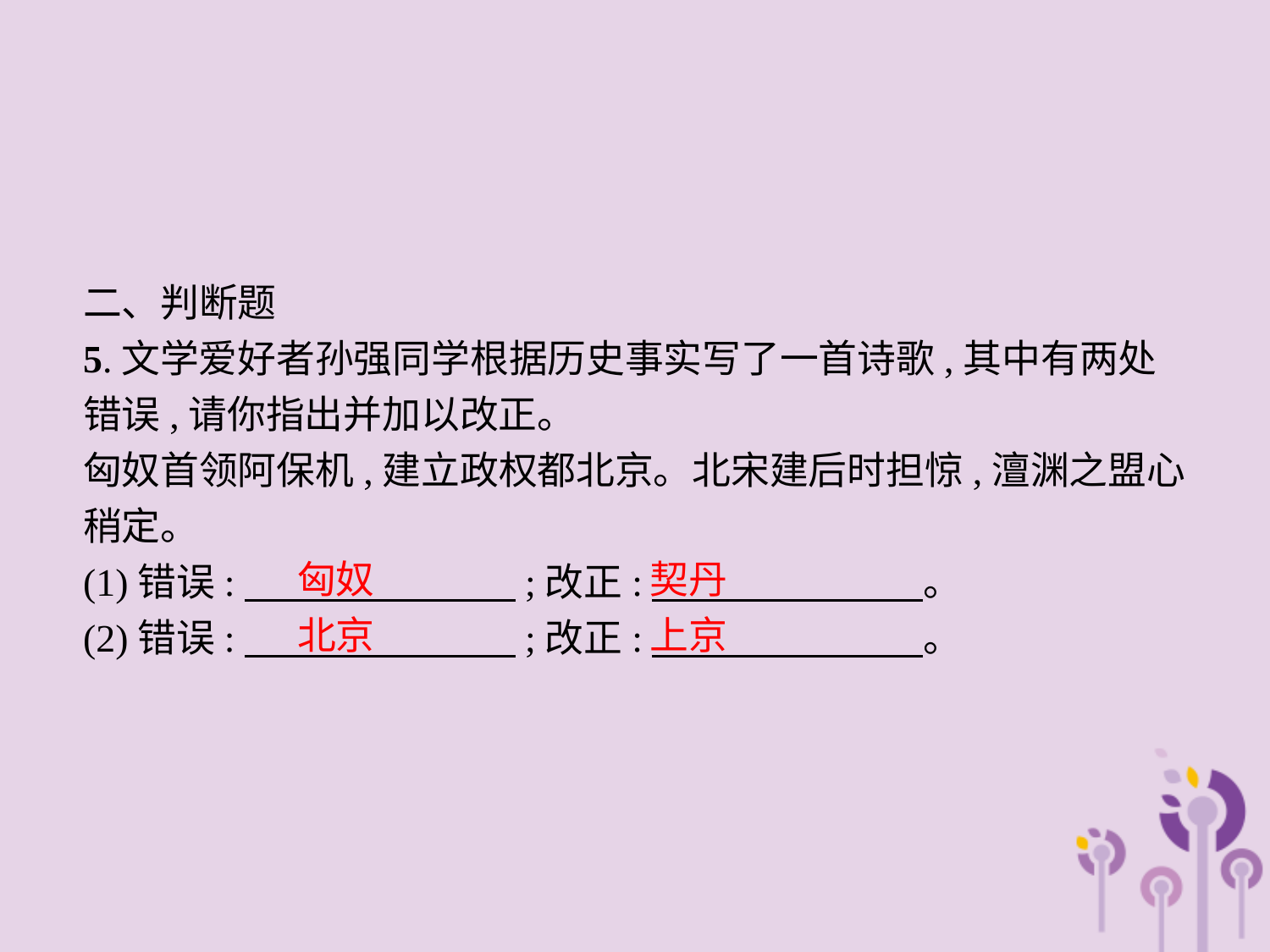

二、判断题
5.文学爱好者孙强同学根据历史事实写了一首诗歌,其中有两处错误,请你指出并加以改正。
匈奴首领阿保机,建立政权都北京。北宋建后时担惊,澶渊之盟心稍定。
(1)错误:　　　　　　　;改正:　　　　　　　。
(2)错误:　　　　　　　;改正:　　　　　　　。
匈奴  			契丹
北京  			上京